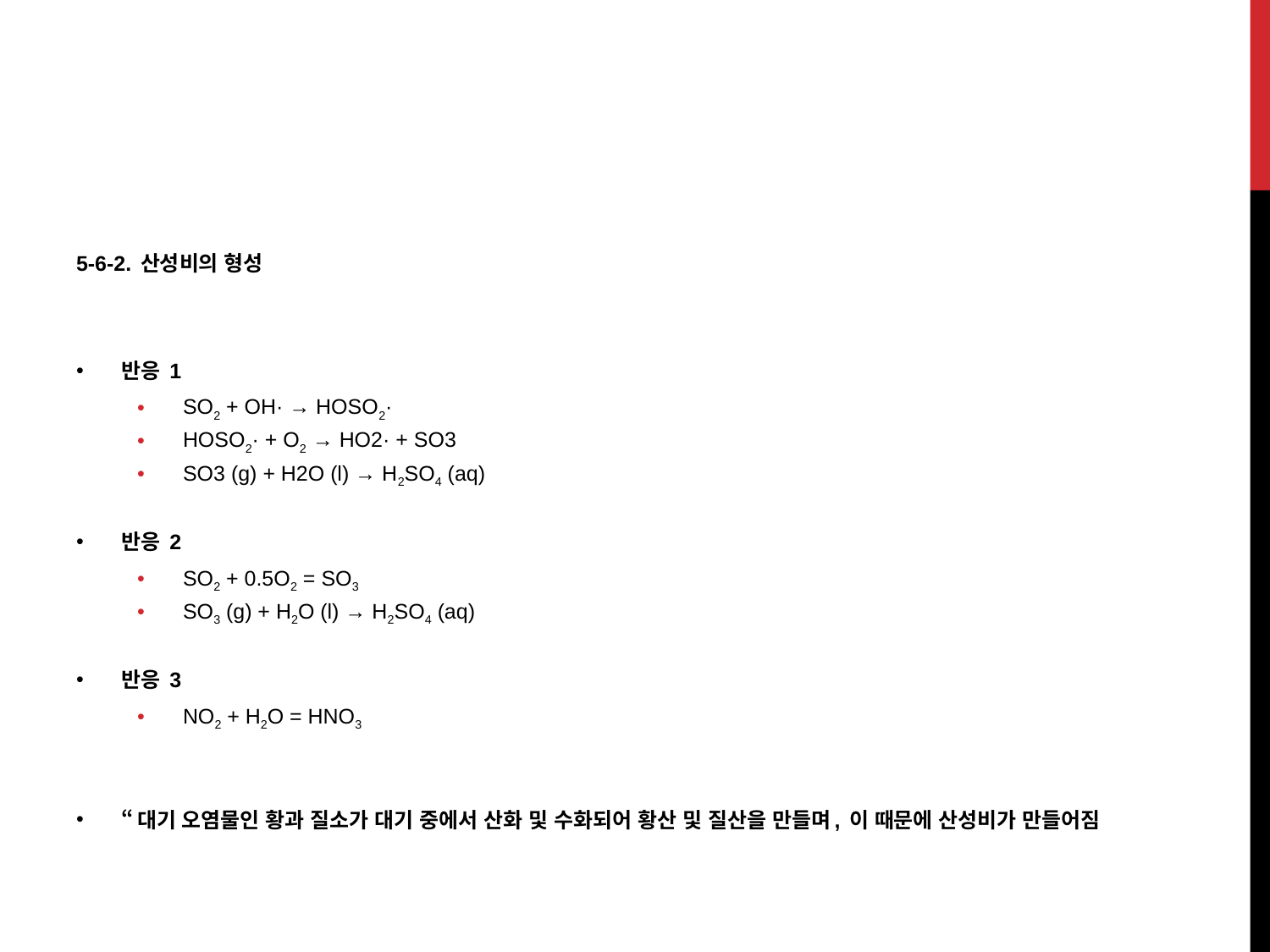

5-6-2. 산성비의 형성

반응 1
SO2 + OH· → HOSO2·
HOSO2· + O2 → HO2· + SO3
SO3 (g) + H2O (l) → H2SO4 (aq)

반응 2
SO2 + 0.5O2 = SO3
SO3 (g) + H2O (l) → H2SO4 (aq)

반응 3
NO2 + H2O = HNO3

“대기 오염물인 황과 질소가 대기 중에서 산화 및 수화되어 황산 및 질산을 만들며, 이 때문에 산성비가 만들어짐